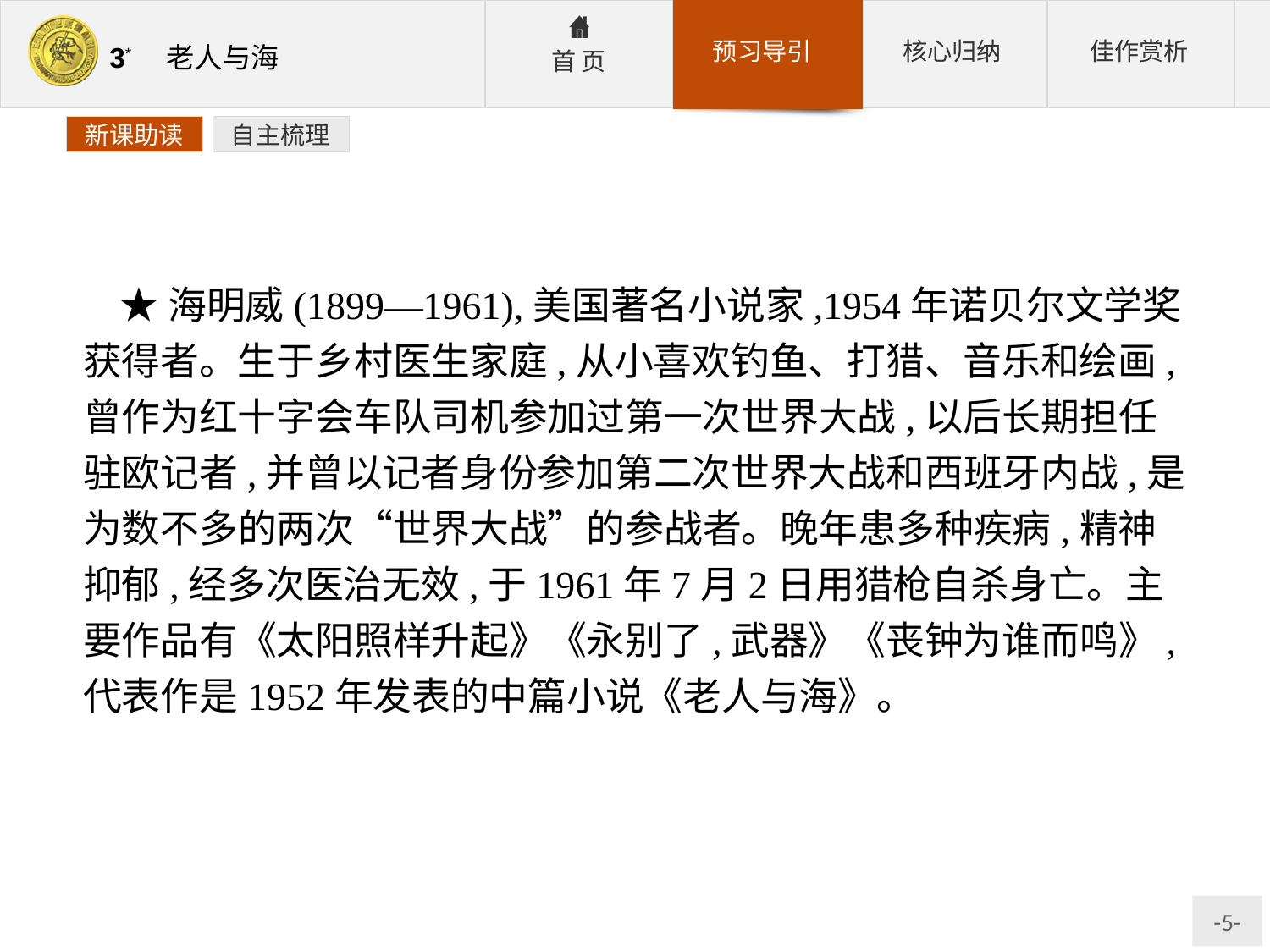

新课助读
自主梳理
★海明威(1899—1961),美国著名小说家,1954年诺贝尔文学奖获得者。生于乡村医生家庭,从小喜欢钓鱼、打猎、音乐和绘画,曾作为红十字会车队司机参加过第一次世界大战,以后长期担任驻欧记者,并曾以记者身份参加第二次世界大战和西班牙内战,是为数不多的两次“世界大战”的参战者。晚年患多种疾病,精神抑郁,经多次医治无效,于1961年7月2日用猎枪自杀身亡。主要作品有《太阳照样升起》《永别了,武器》《丧钟为谁而鸣》,代表作是1952年发表的中篇小说《老人与海》。